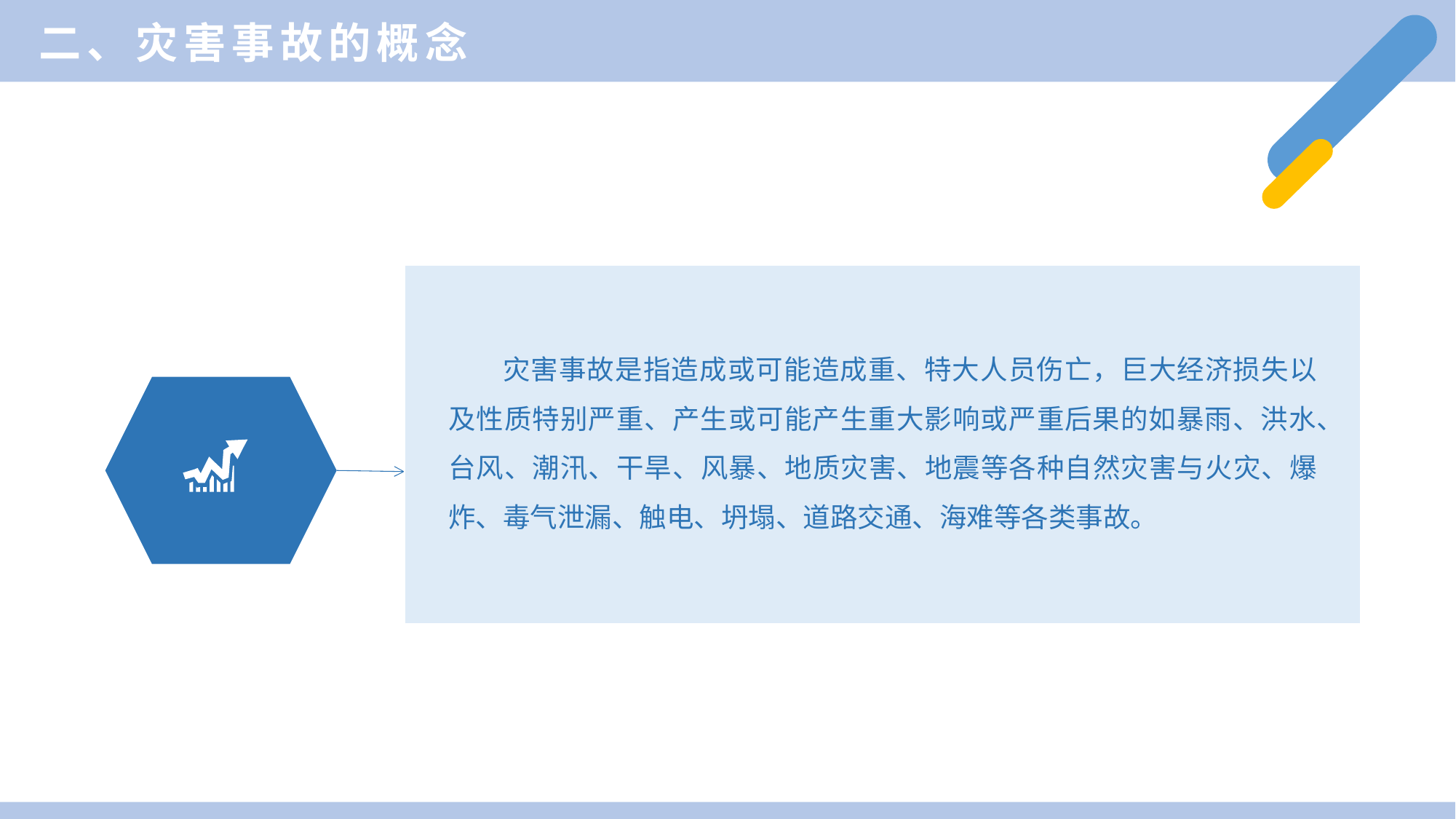

二、灾害事故的概念

灾害事故是指造成或可能造成重、特大人员伤亡，巨大经济损失以及性质特别严重、产生或可能产生重大影响或严重后果的如暴雨、洪水、台风、潮汛、干旱、风暴、地质灾害、地震等各种自然灾害与火灾、爆炸、毒气泄漏、触电、坍塌、道路交通、海难等各类事故。